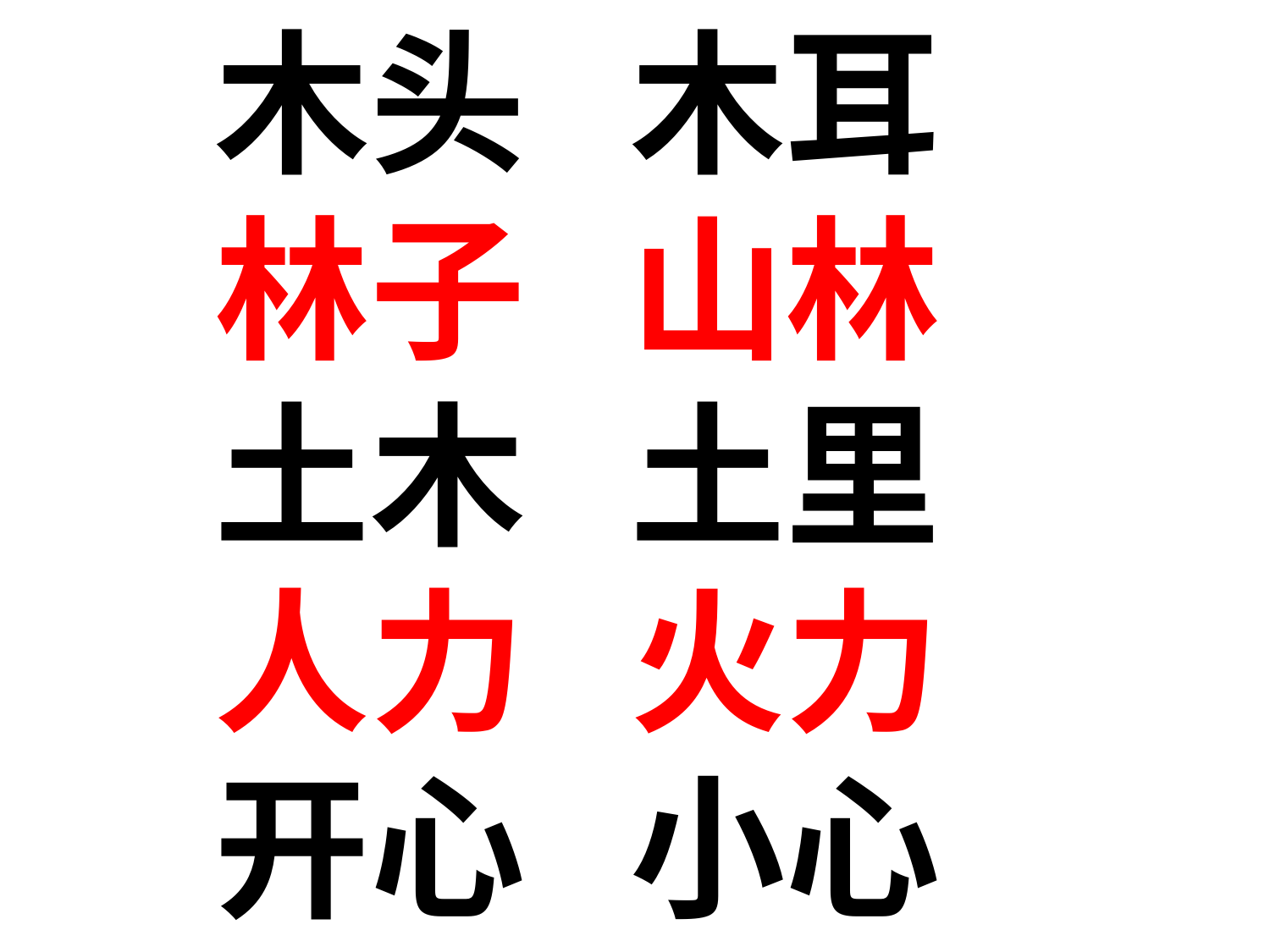

木头   木耳
  林子   山林
  土木   土里
  人力   火力
  开心   小心

#